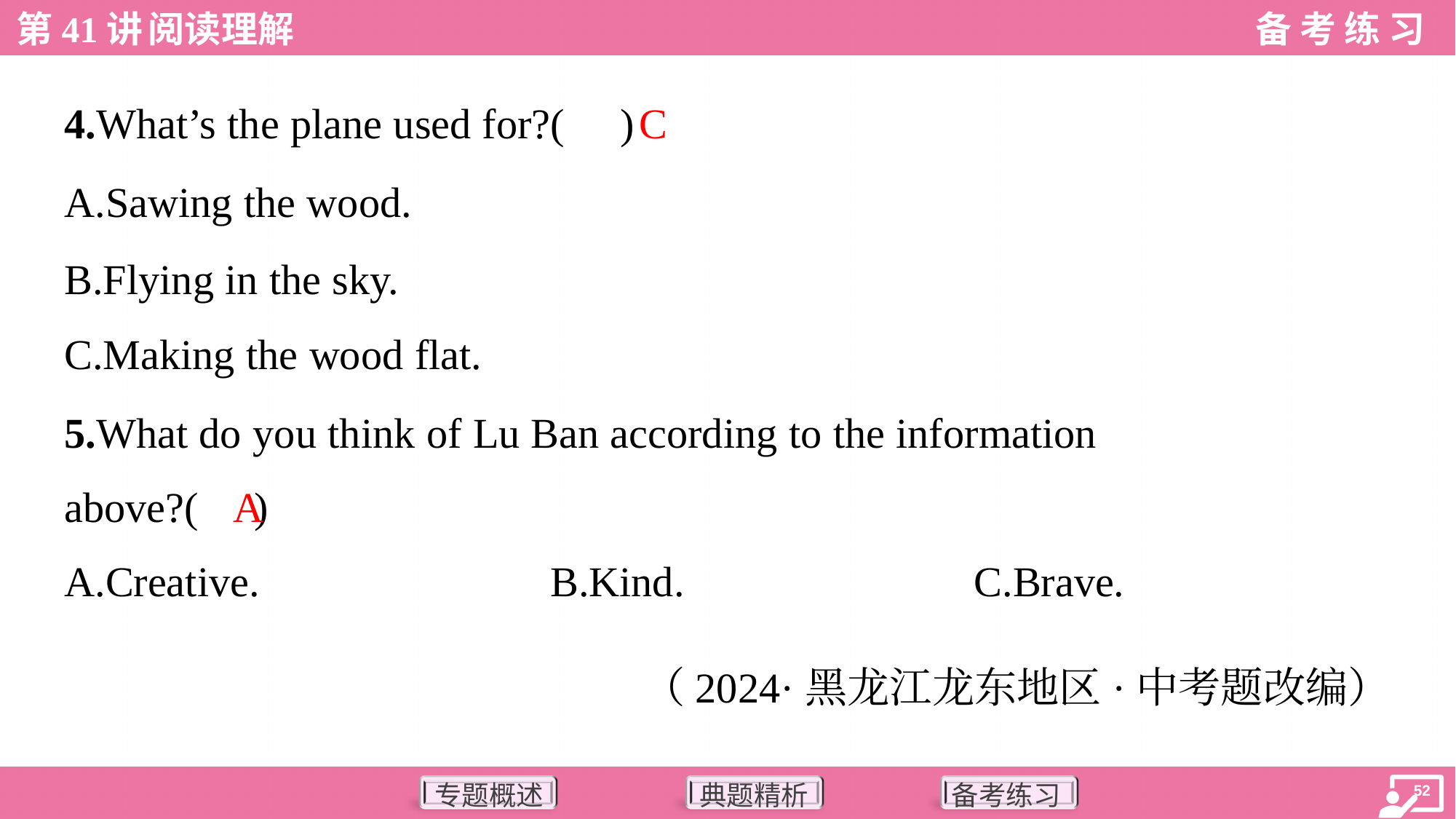

C
4.What’s the plane used for?(     )
A.Sawing the wood.
B.Flying in the sky.
C.Making the wood flat.
5.What do you think of Lu Ban according to the information
above?(     )
A
A.Creative.	B.Kind.	C.Brave.
（2024·黑龙江龙东地区·中考题改编）